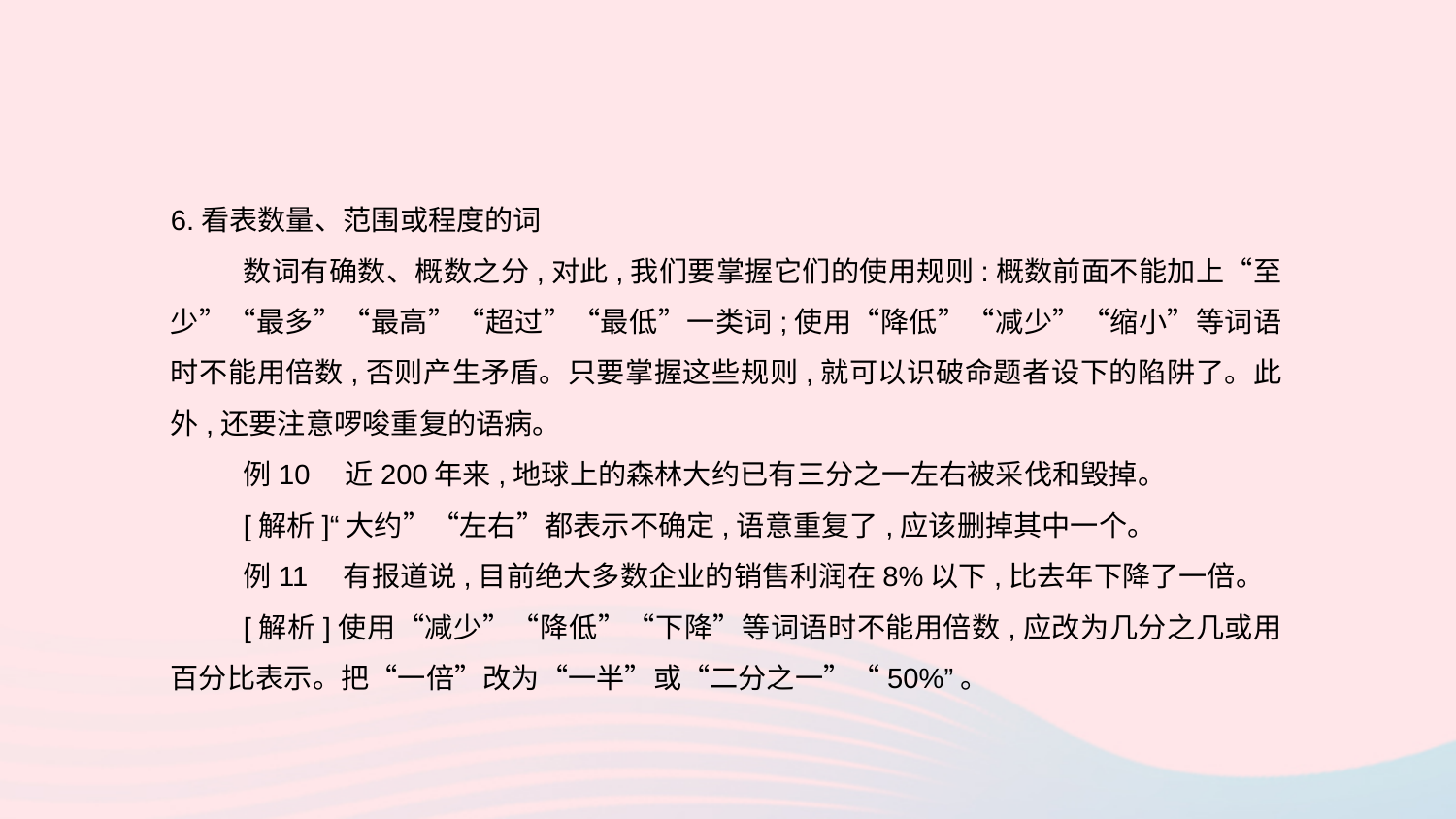

6.看表数量、范围或程度的词
数词有确数、概数之分,对此,我们要掌握它们的使用规则:概数前面不能加上“至少”“最多”“最高”“超过”“最低”一类词;使用“降低”“减少”“缩小”等词语时不能用倍数,否则产生矛盾。只要掌握这些规则,就可以识破命题者设下的陷阱了。此外,还要注意啰唆重复的语病。
例10　近200年来,地球上的森林大约已有三分之一左右被采伐和毁掉。
[解析]“大约”“左右”都表示不确定,语意重复了,应该删掉其中一个。
例11　有报道说,目前绝大多数企业的销售利润在8%以下,比去年下降了一倍。
[解析]使用“减少”“降低”“下降”等词语时不能用倍数,应改为几分之几或用百分比表示。把“一倍”改为“一半”或“二分之一”“50%”。